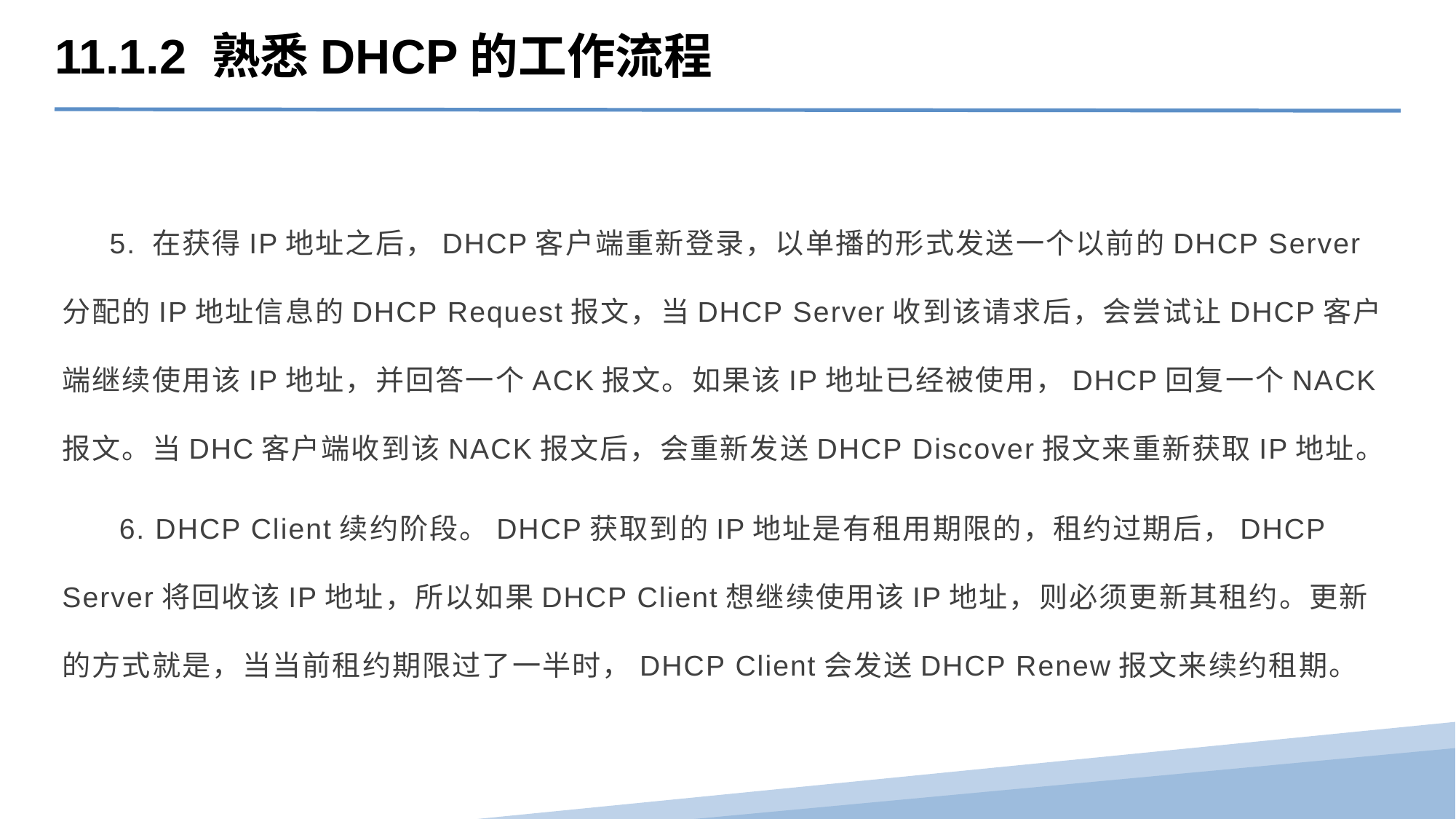

11.1.2 熟悉DHCP的工作流程
     5. 在获得IP地址之后，DHCP客户端重新登录，以单播的形式发送一个以前的DHCP Server分配的IP地址信息的DHCP Request报文，当DHCP Server收到该请求后，会尝试让DHCP客户端继续使用该IP地址，并回答一个ACK报文。如果该IP地址已经被使用，DHCP回复一个NACK报文。当DHC客户端收到该NACK报文后，会重新发送DHCP Discover报文来重新获取IP地址。
      6. DHCP Client续约阶段。DHCP获取到的IP地址是有租用期限的，租约过期后，DHCP Server将回收该IP地址，所以如果DHCP Client想继续使用该IP地址，则必须更新其租约。更新的方式就是，当当前租约期限过了一半时，DHCP Client会发送DHCP Renew报文来续约租期。